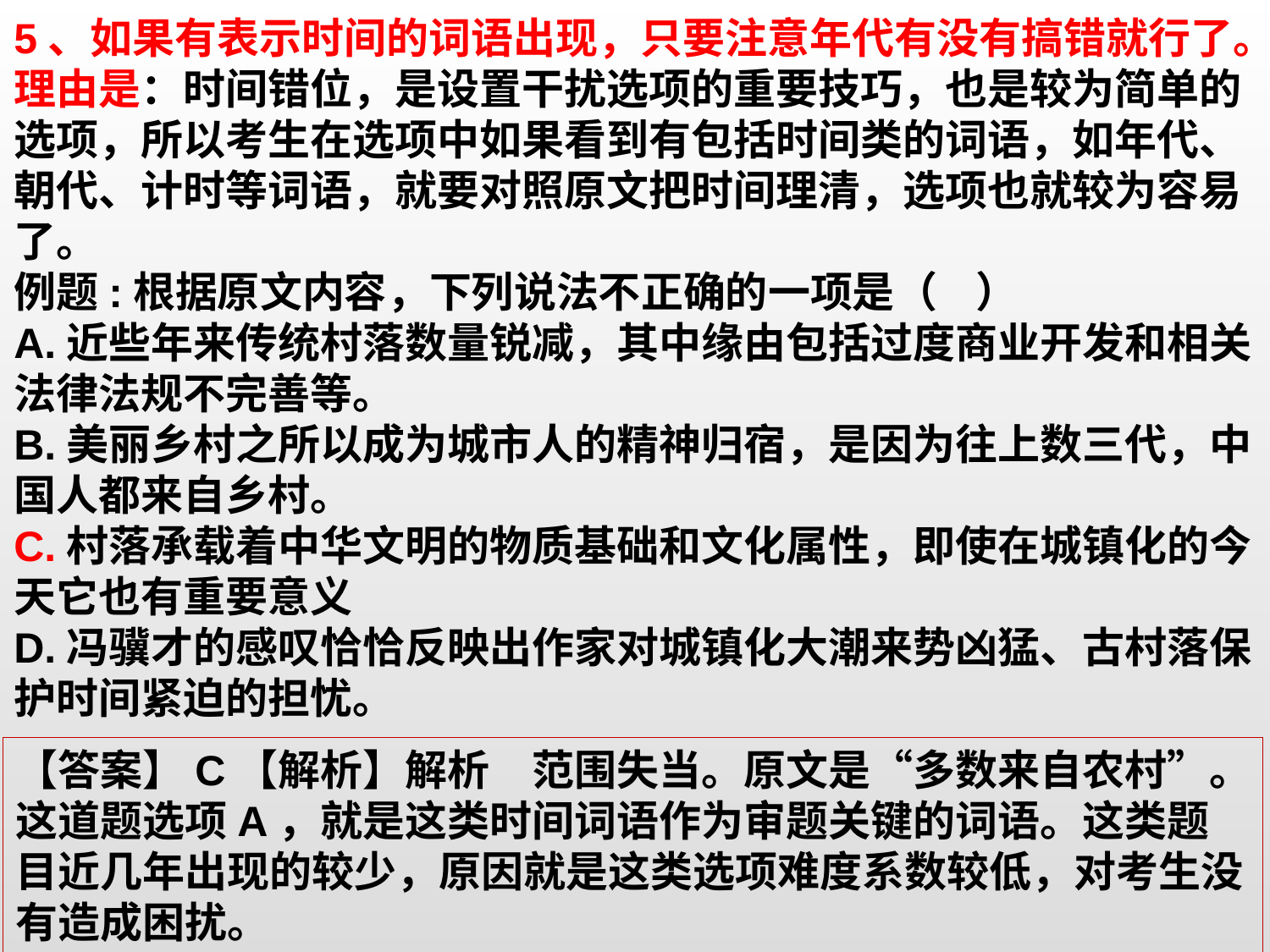

5、如果有表示时间的词语出现，只要注意年代有没有搞错就行了。
理由是：时间错位，是设置干扰选项的重要技巧，也是较为简单的选项，所以考生在选项中如果看到有包括时间类的词语，如年代、朝代、计时等词语，就要对照原文把时间理清，选项也就较为容易了。
例题:根据原文内容，下列说法不正确的一项是（    ）
A.近些年来传统村落数量锐减，其中缘由包括过度商业开发和相关法律法规不完善等。
B.美丽乡村之所以成为城市人的精神归宿，是因为往上数三代，中国人都来自乡村。
C.村落承载着中华文明的物质基础和文化属性，即使在城镇化的今天它也有重要意义
D.冯骥才的感叹恰恰反映出作家对城镇化大潮来势凶猛、古村落保护时间紧迫的担忧。
【答案】C【解析】解析　范围失当。原文是“多数来自农村”。
这道题选项A，就是这类时间词语作为审题关键的词语。这类题目近几年出现的较少，原因就是这类选项难度系数较低，对考生没有造成困扰。